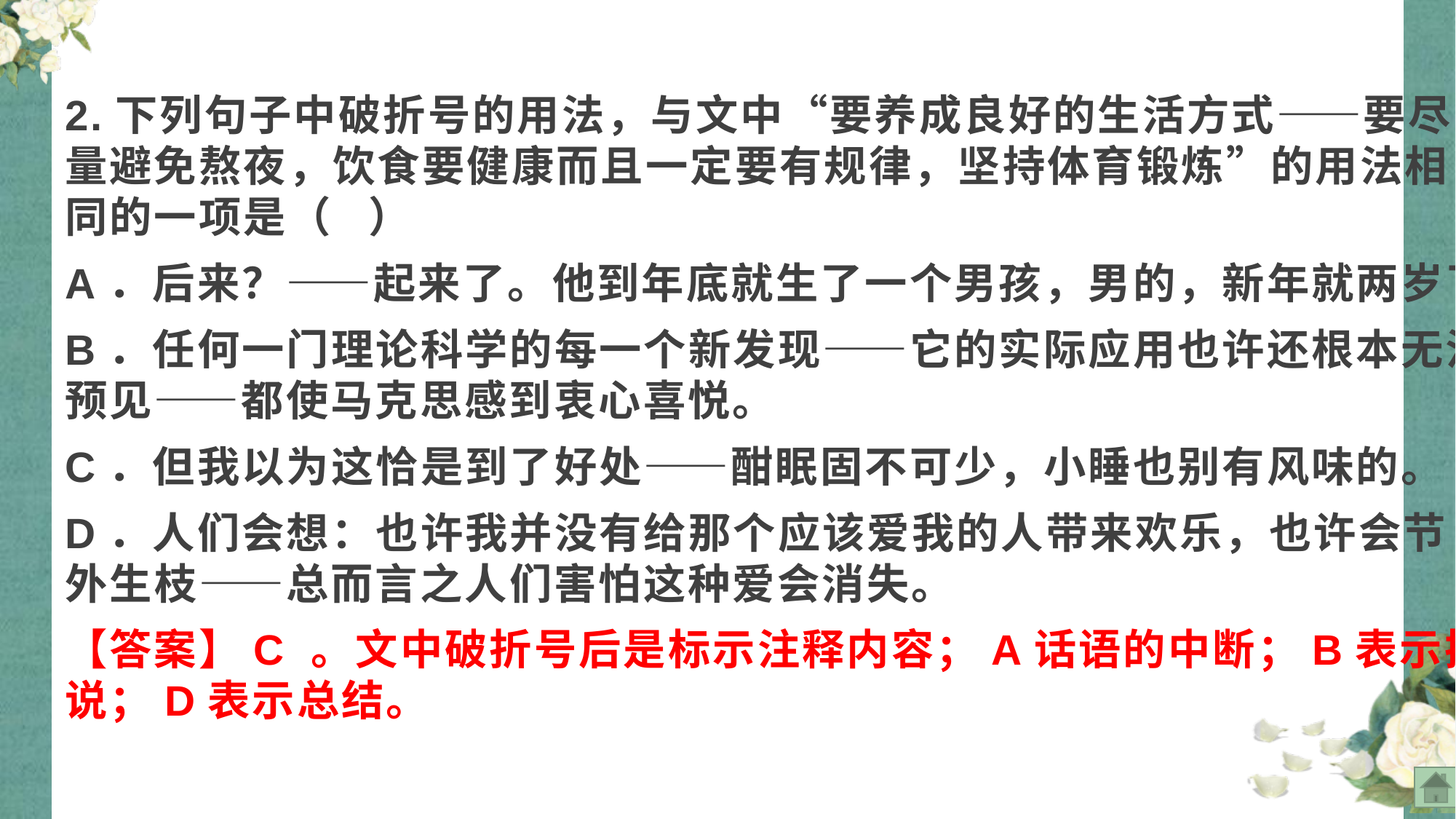

2.下列句子中破折号的用法，与文中“要养成良好的生活方式——要尽量避免熬夜，饮食要健康而且一定要有规律，坚持体育锻炼”的用法相同的一项是（   ）
A．后来？——起来了。他到年底就生了一个男孩，男的，新年就两岁了。
B．任何一门理论科学的每一个新发现——它的实际应用也许还根本无法预见——都使马克思感到衷心喜悦。
C．但我以为这恰是到了好处——酣眠固不可少，小睡也别有风味的。
D．人们会想：也许我并没有给那个应该爱我的人带来欢乐，也许会节外生枝——总而言之人们害怕这种爱会消失。
【答案】C 。文中破折号后是标示注释内容；A话语的中断；B表示插说；D表示总结。